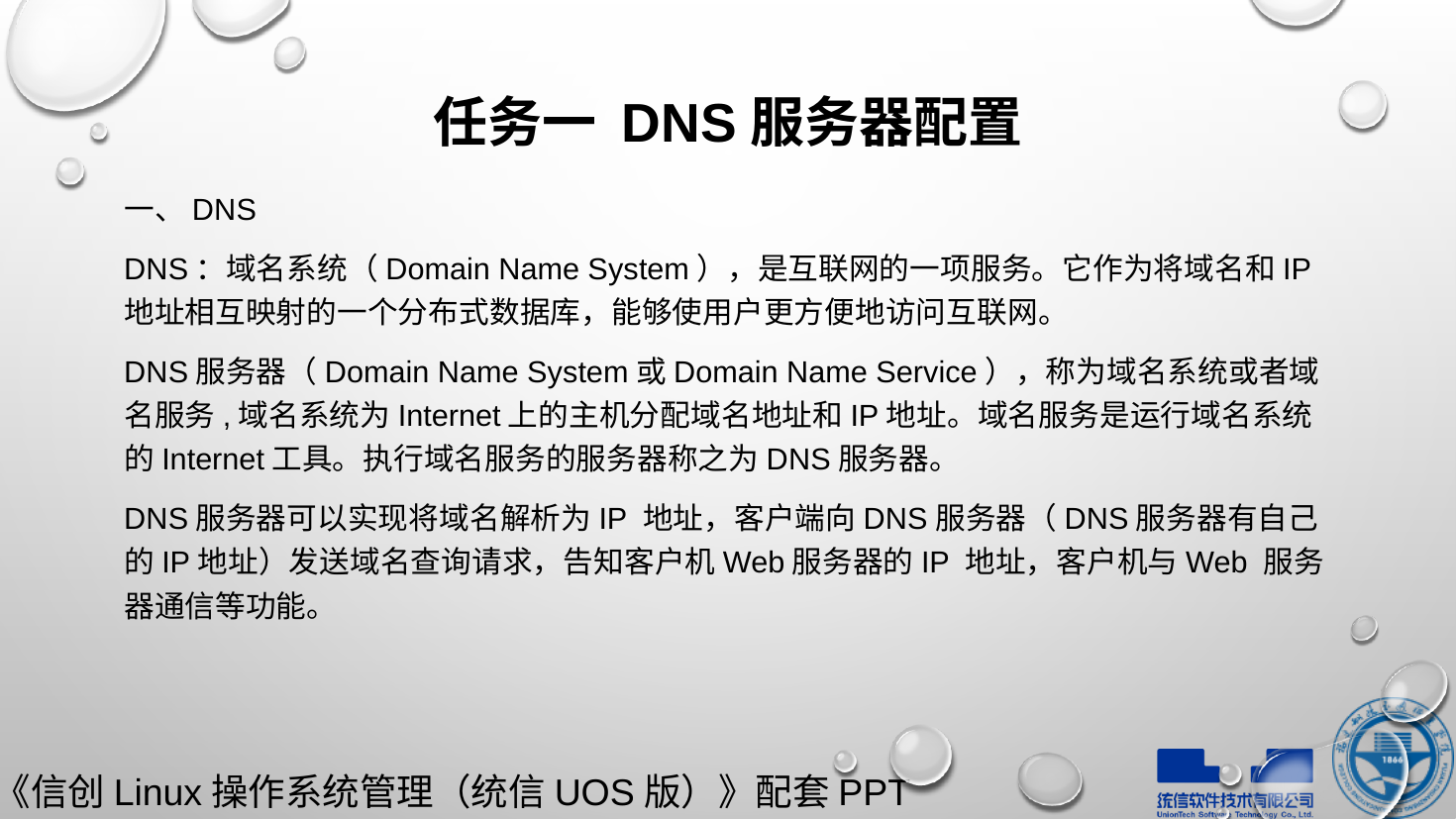

# 任务一 DNS服务器配置
一、DNS
DNS：域名系统（Domain Name System），是互联网的一项服务。它作为将域名和IP地址相互映射的一个分布式数据库，能够使用户更方便地访问互联网。
DNS服务器（Domain Name System或Domain Name Service），称为域名系统或者域名服务,域名系统为Internet上的主机分配域名地址和IP地址。域名服务是运行域名系统的Internet工具。执行域名服务的服务器称之为DNS服务器。
DNS服务器可以实现将域名解析为IP 地址，客户端向DNS服务器（DNS服务器有自己的IP地址）发送域名查询请求，告知客户机Web服务器的IP 地址，客户机与Web 服务器通信等功能。